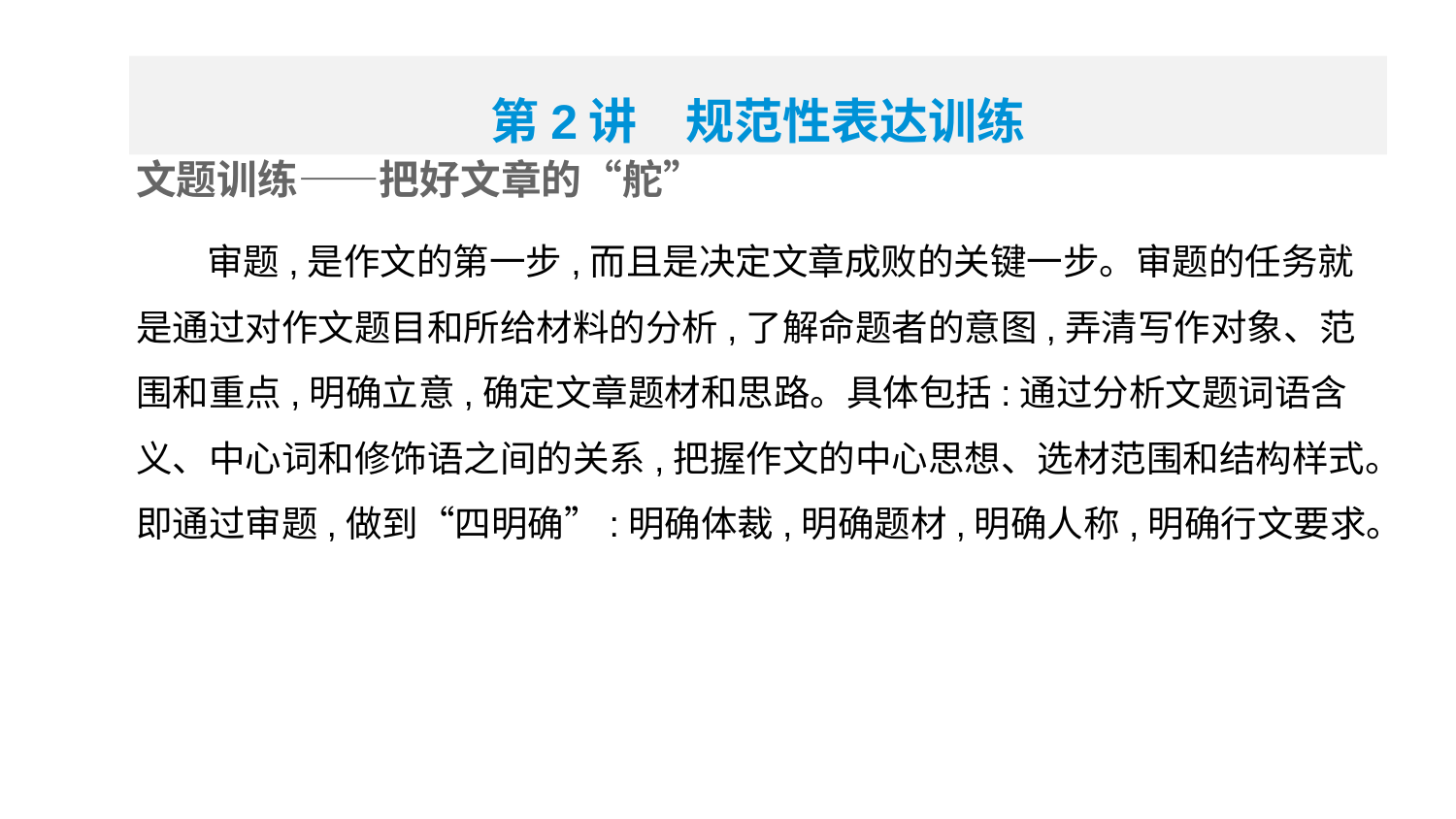

第2讲　规范性表达训练
文题训练——把好文章的“舵”
审题,是作文的第一步,而且是决定文章成败的关键一步。审题的任务就是通过对作文题目和所给材料的分析,了解命题者的意图,弄清写作对象、范围和重点,明确立意,确定文章题材和思路。具体包括:通过分析文题词语含义、中心词和修饰语之间的关系,把握作文的中心思想、选材范围和结构样式。即通过审题,做到“四明确”:明确体裁,明确题材,明确人称,明确行文要求。